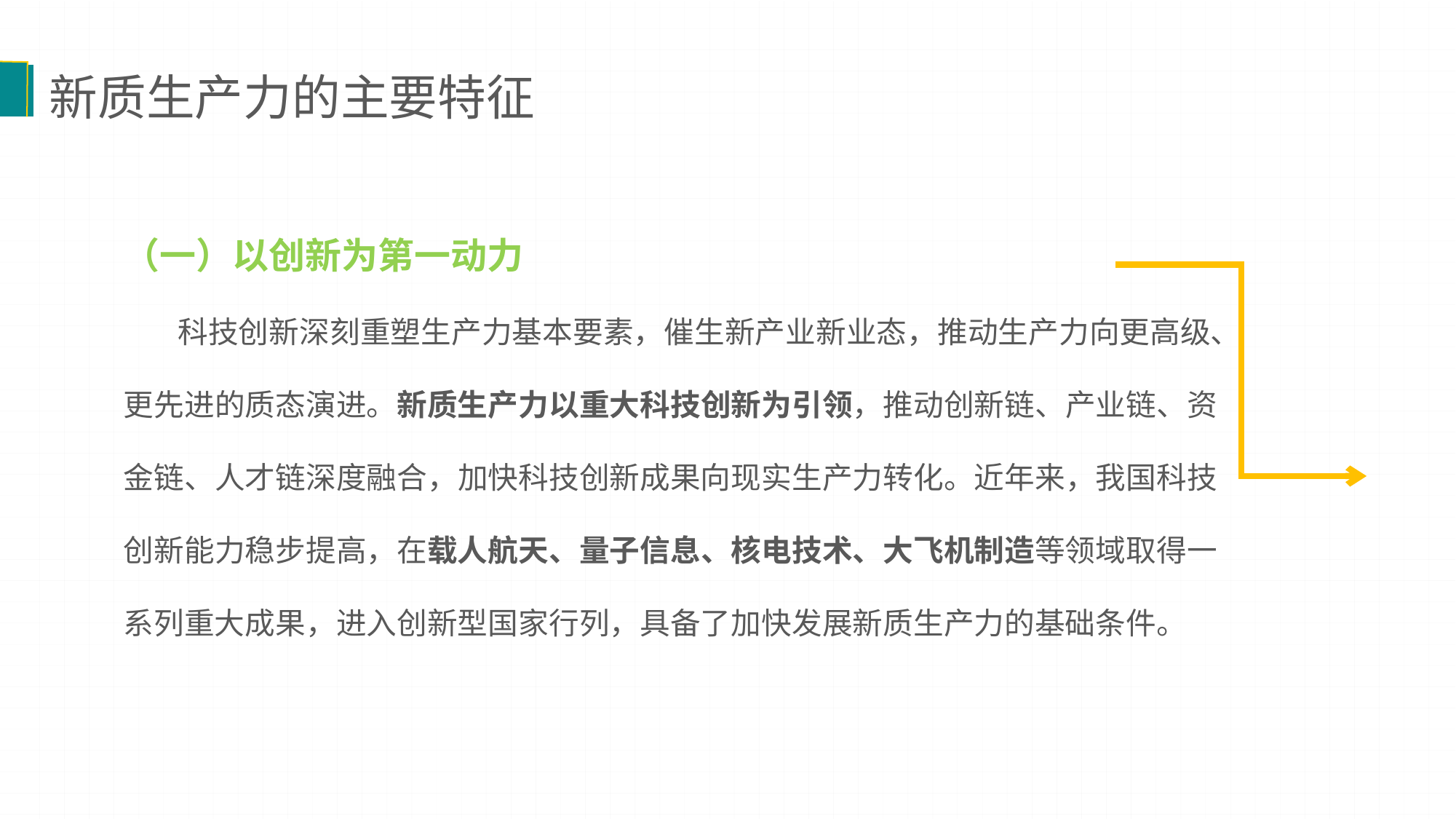

新质生产力的主要特征

（一）以创新为第一动力
       科技创新深刻重塑生产力基本要素，催生新产业新业态，推动生产力向更高级、更先进的质态演进。新质生产力以重大科技创新为引领，推动创新链、产业链、资金链、人才链深度融合，加快科技创新成果向现实生产力转化。近年来，我国科技创新能力稳步提高，在载人航天、量子信息、核电技术、大飞机制造等领域取得一系列重大成果，进入创新型国家行列，具备了加快发展新质生产力的基础条件。